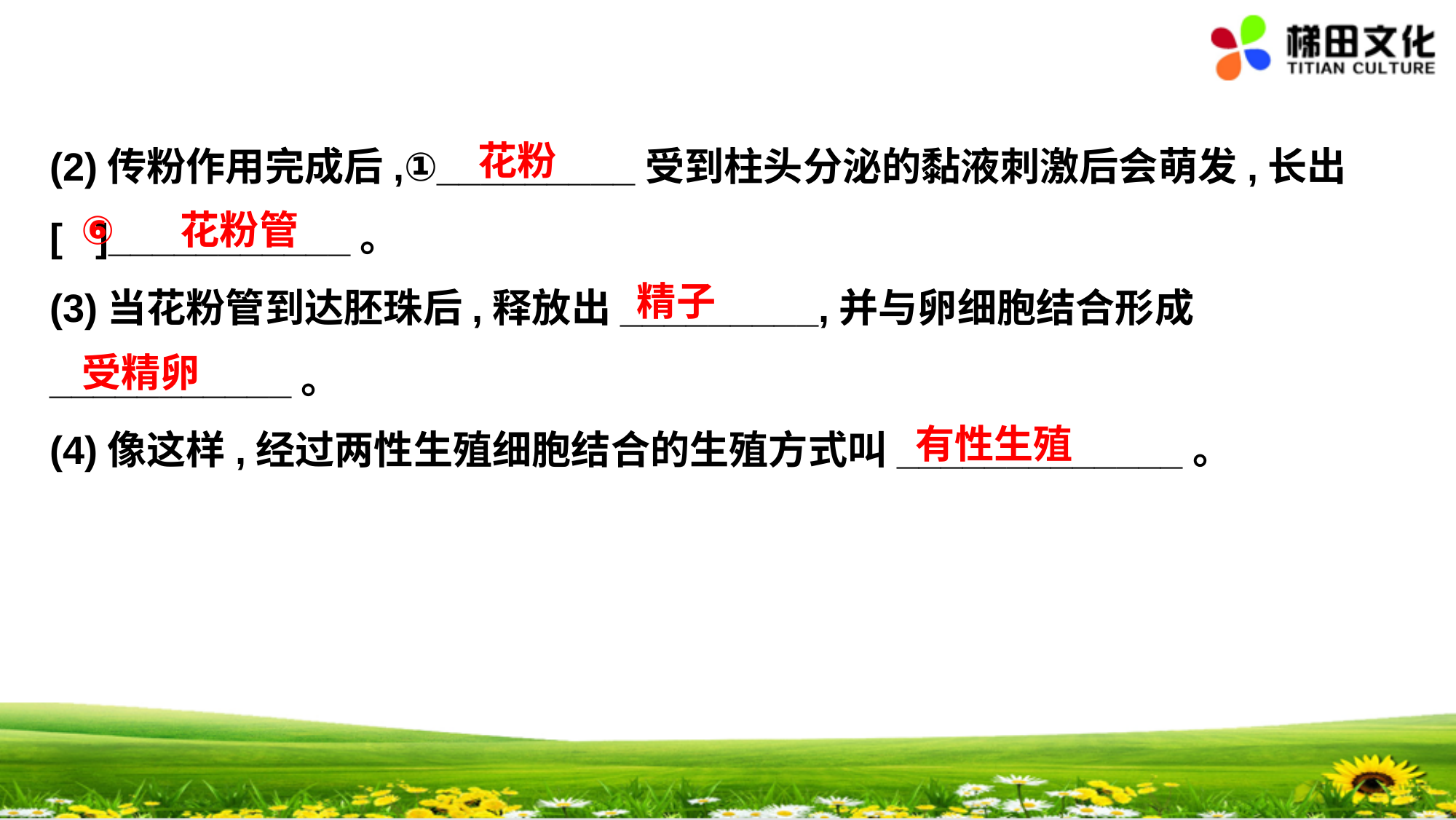

花粉
(2)传粉作用完成后,①_________受到柱头分泌的黏液刺激后会萌发,长出
[   ]___________。
(3)当花粉管到达胚珠后,释放出_________,并与卵细胞结合形成
___________。
(4)像这样,经过两性生殖细胞结合的生殖方式叫_____________。
　花粉管
⑥
　精子
　受精卵
　有性生殖